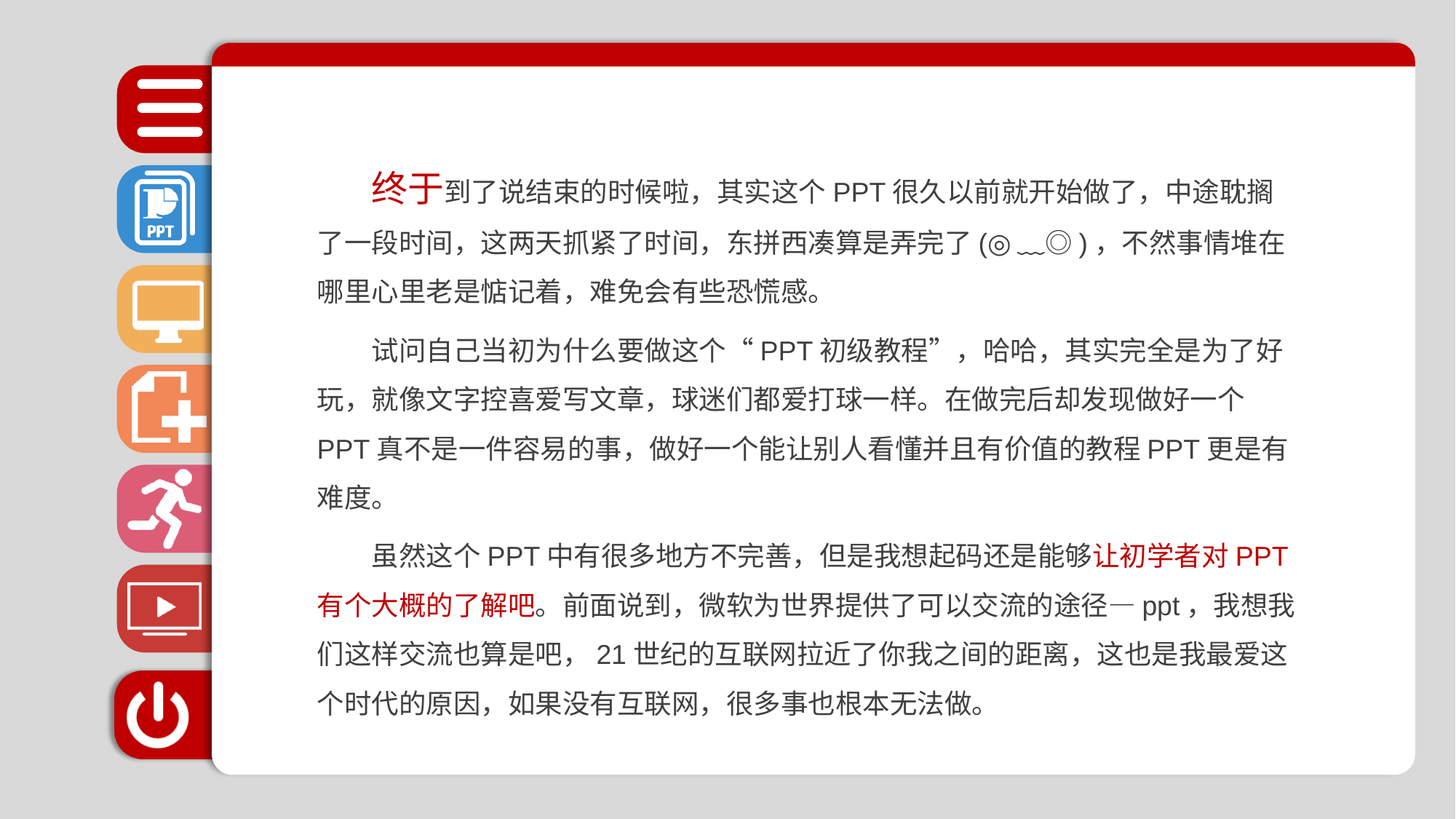

终于到了说结束的时候啦，其实这个PPT很久以前就开始做了，中途耽搁了一段时间，这两天抓紧了时间，东拼西凑算是弄完了(◎﹏◎)，不然事情堆在哪里心里老是惦记着，难免会有些恐慌感。
试问自己当初为什么要做这个“PPT初级教程”，哈哈，其实完全是为了好玩，就像文字控喜爱写文章，球迷们都爱打球一样。在做完后却发现做好一个PPT真不是一件容易的事，做好一个能让别人看懂并且有价值的教程PPT更是有难度。
虽然这个PPT中有很多地方不完善，但是我想起码还是能够让初学者对PPT有个大概的了解吧。前面说到，微软为世界提供了可以交流的途径—ppt，我想我们这样交流也算是吧，21世纪的互联网拉近了你我之间的距离，这也是我最爱这个时代的原因，如果没有互联网，很多事也根本无法做。